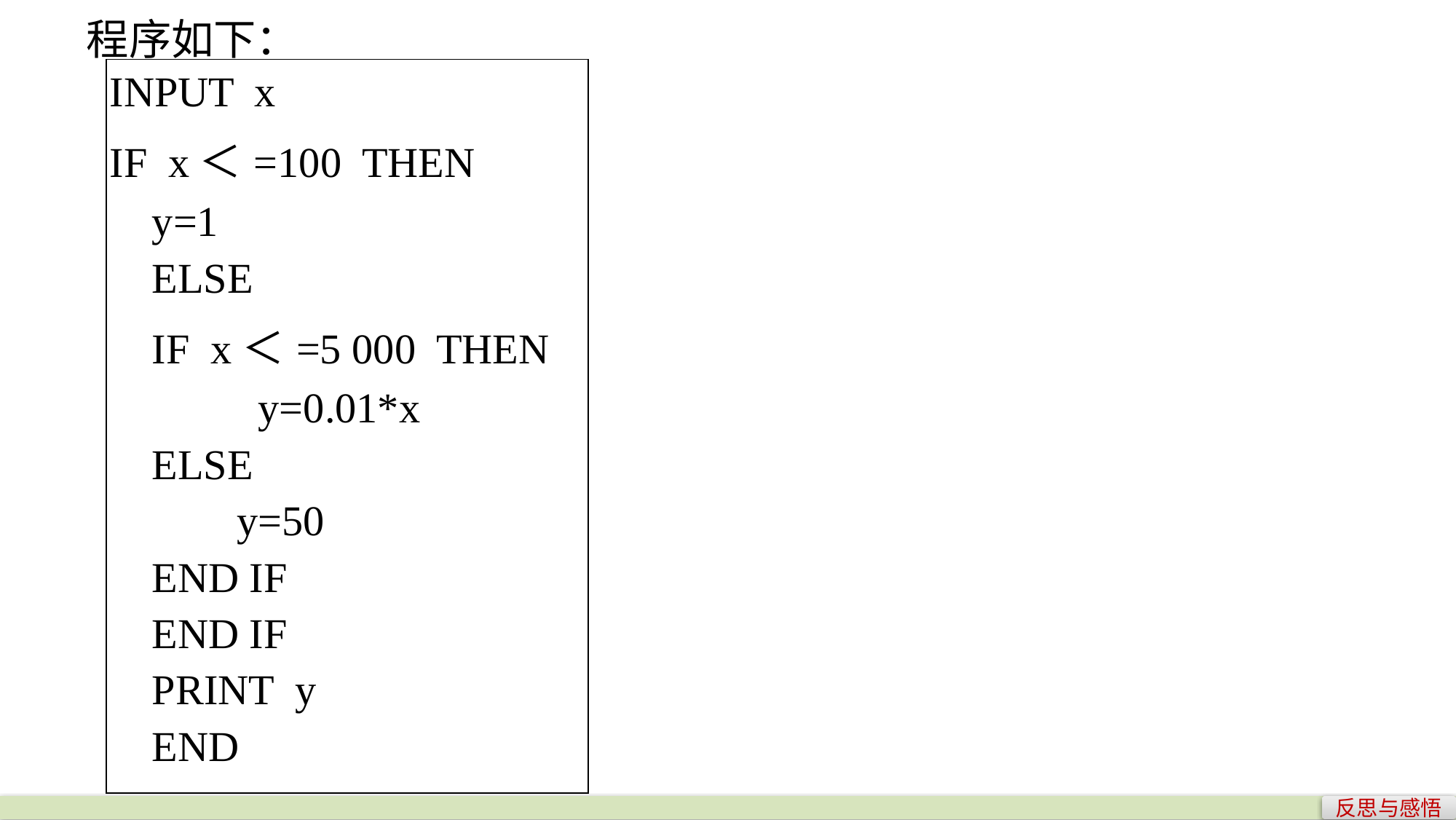

程序如下：
| INPUT x IF x＜=100 THEN y=1 ELSE IF x＜=5 000 THEN y=0.01\*x ELSE y=50 END IF END IF PRINT y END |
| --- |
反思与感悟